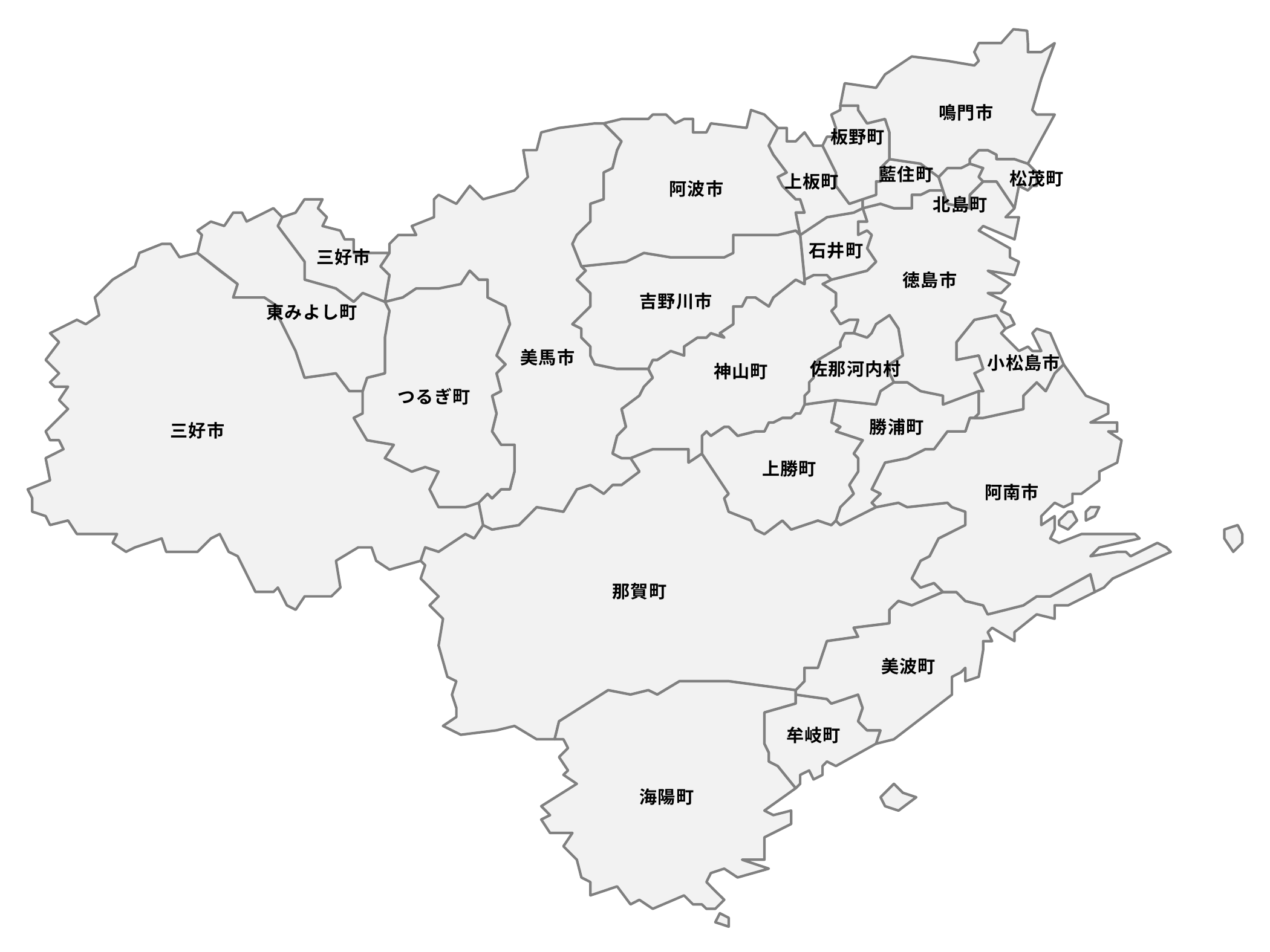

鳴門市
板野町
藍住町
松茂町
上板町
阿波市
北島町
石井町
三好市
徳島市
吉野川市
東みよし町
美馬市
小松島市
佐那河内村
神山町
つるぎ町
勝浦町
三好市
上勝町
阿南市
那賀町
美波町
牟岐町
海陽町